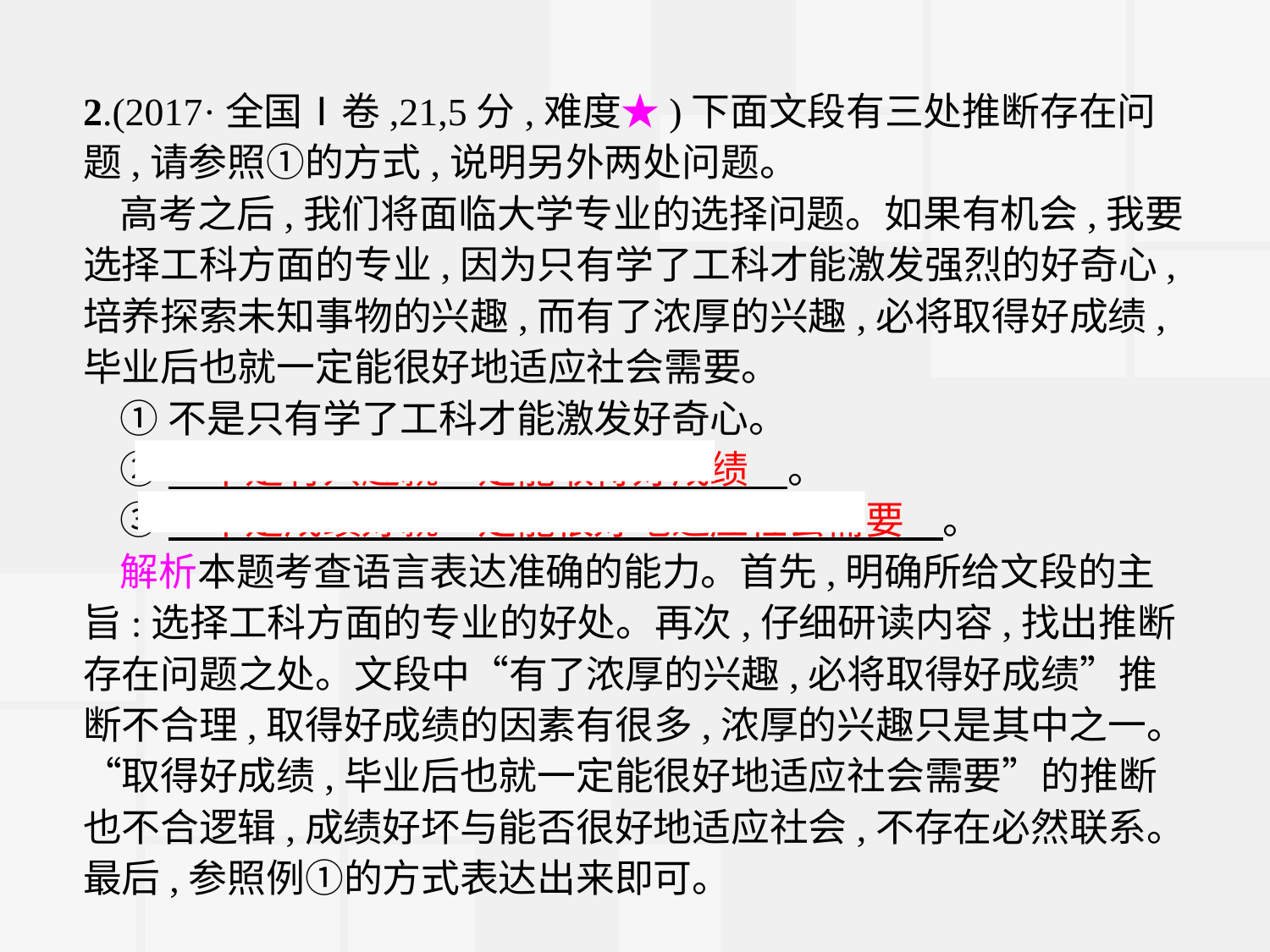

2.(2017·全国Ⅰ卷,21,5分,难度★)下面文段有三处推断存在问题,请参照①的方式,说明另外两处问题。
高考之后,我们将面临大学专业的选择问题。如果有机会,我要选择工科方面的专业,因为只有学了工科才能激发强烈的好奇心,培养探索未知事物的兴趣,而有了浓厚的兴趣,必将取得好成绩,毕业后也就一定能很好地适应社会需要。
①不是只有学了工科才能激发好奇心。
②　不是有兴趣就一定能取得好成绩　。
③　不是成绩好就一定能很好地适应社会需要　。
解析本题考查语言表达准确的能力。首先,明确所给文段的主旨:选择工科方面的专业的好处。再次,仔细研读内容,找出推断存在问题之处。文段中“有了浓厚的兴趣,必将取得好成绩”推断不合理,取得好成绩的因素有很多,浓厚的兴趣只是其中之一。“取得好成绩,毕业后也就一定能很好地适应社会需要”的推断也不合逻辑,成绩好坏与能否很好地适应社会,不存在必然联系。最后,参照例①的方式表达出来即可。